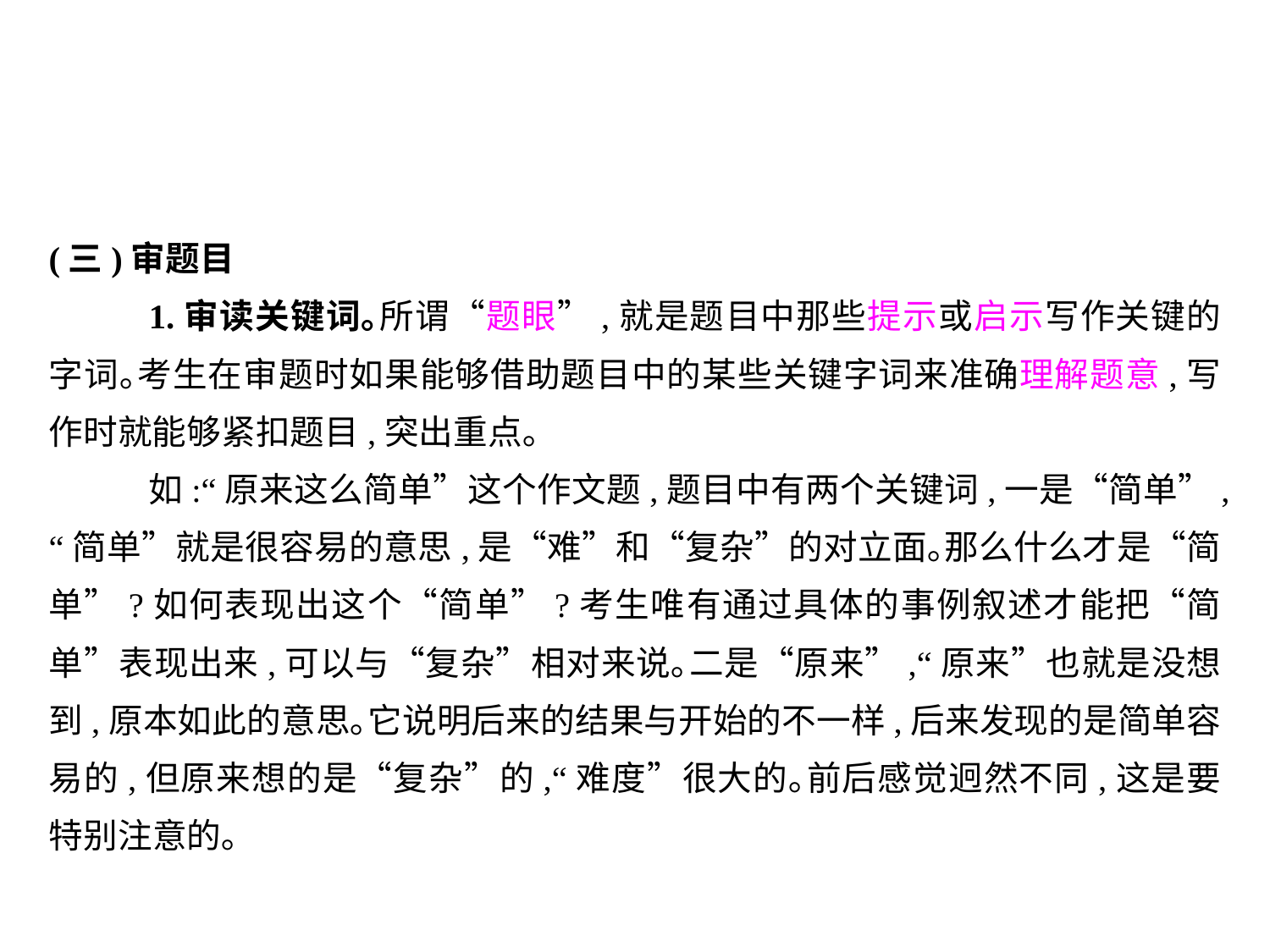

(三)审题目
1.审读关键词｡所谓“题眼”,就是题目中那些提示或启示写作关键的字词｡考生在审题时如果能够借助题目中的某些关键字词来准确理解题意,写作时就能够紧扣题目,突出重点｡
如:“原来这么简单”这个作文题,题目中有两个关键词,一是“简单”,“简单”就是很容易的意思,是“难”和“复杂”的对立面｡那么什么才是“简单”?如何表现出这个“简单”?考生唯有通过具体的事例叙述才能把“简单”表现出来,可以与“复杂”相对来说｡二是“原来”,“原来”也就是没想到,原本如此的意思｡它说明后来的结果与开始的不一样,后来发现的是简单容易的,但原来想的是“复杂”的,“难度”很大的｡前后感觉迥然不同,这是要特别注意的｡